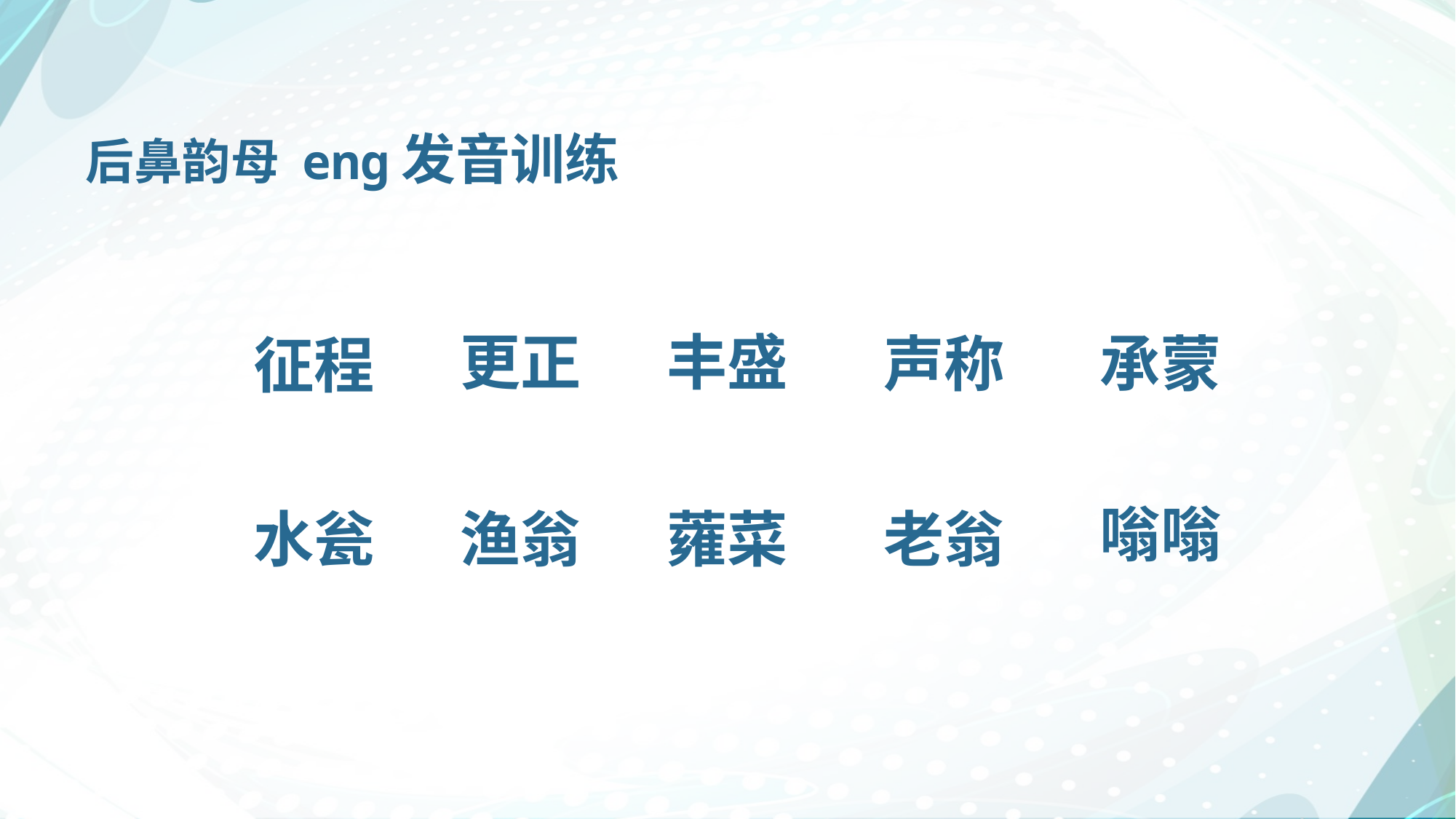

后鼻韵母 enɡ发音训练
丰盛
更正
声称
承蒙
征程
嗡嗡
水瓮
渔翁
蕹菜
老翁